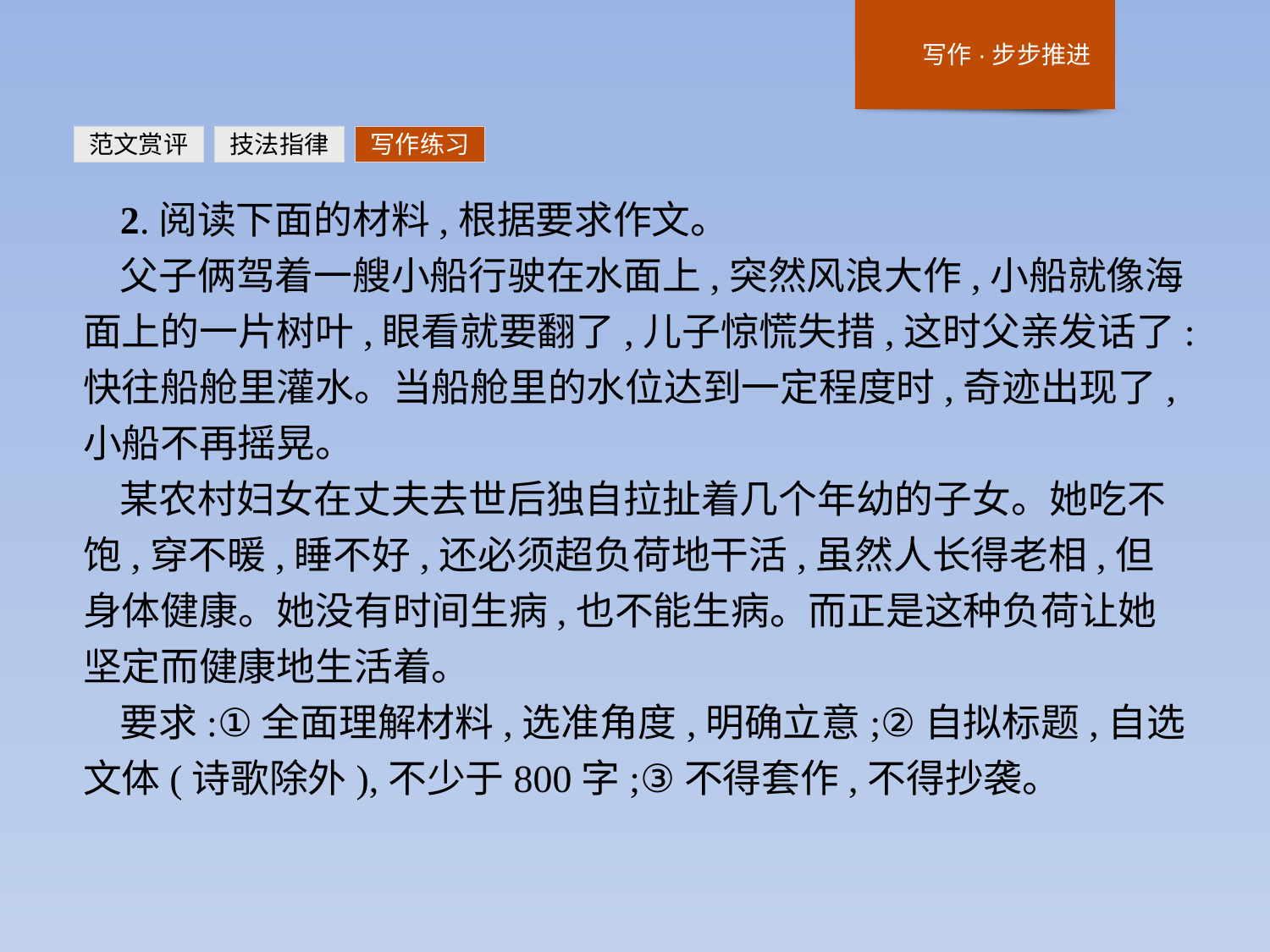

范文赏评
技法指律
写作练习
2.阅读下面的材料,根据要求作文。
父子俩驾着一艘小船行驶在水面上,突然风浪大作,小船就像海面上的一片树叶,眼看就要翻了,儿子惊慌失措,这时父亲发话了:快往船舱里灌水。当船舱里的水位达到一定程度时,奇迹出现了,小船不再摇晃。
某农村妇女在丈夫去世后独自拉扯着几个年幼的子女。她吃不饱,穿不暖,睡不好,还必须超负荷地干活,虽然人长得老相,但身体健康。她没有时间生病,也不能生病。而正是这种负荷让她坚定而健康地生活着。
要求:①全面理解材料,选准角度,明确立意;②自拟标题,自选文体(诗歌除外),不少于800字;③不得套作,不得抄袭。